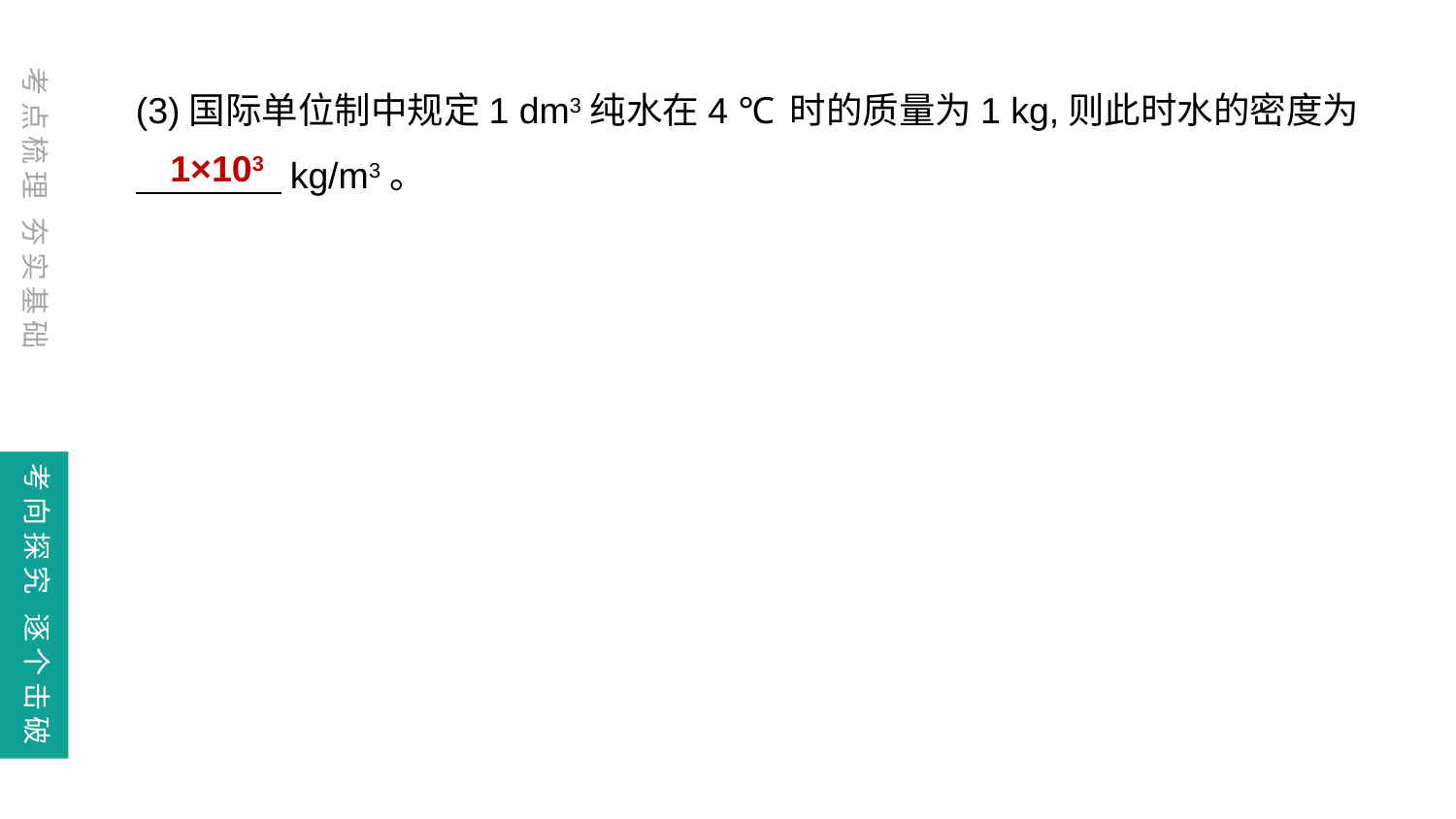

考点梳理 夯实基础
(3)国际单位制中规定1 dm3纯水在4 ℃时的质量为1 kg,则此时水的密度为
　　　　kg/m3。
1×103

考向探究 逐个击破